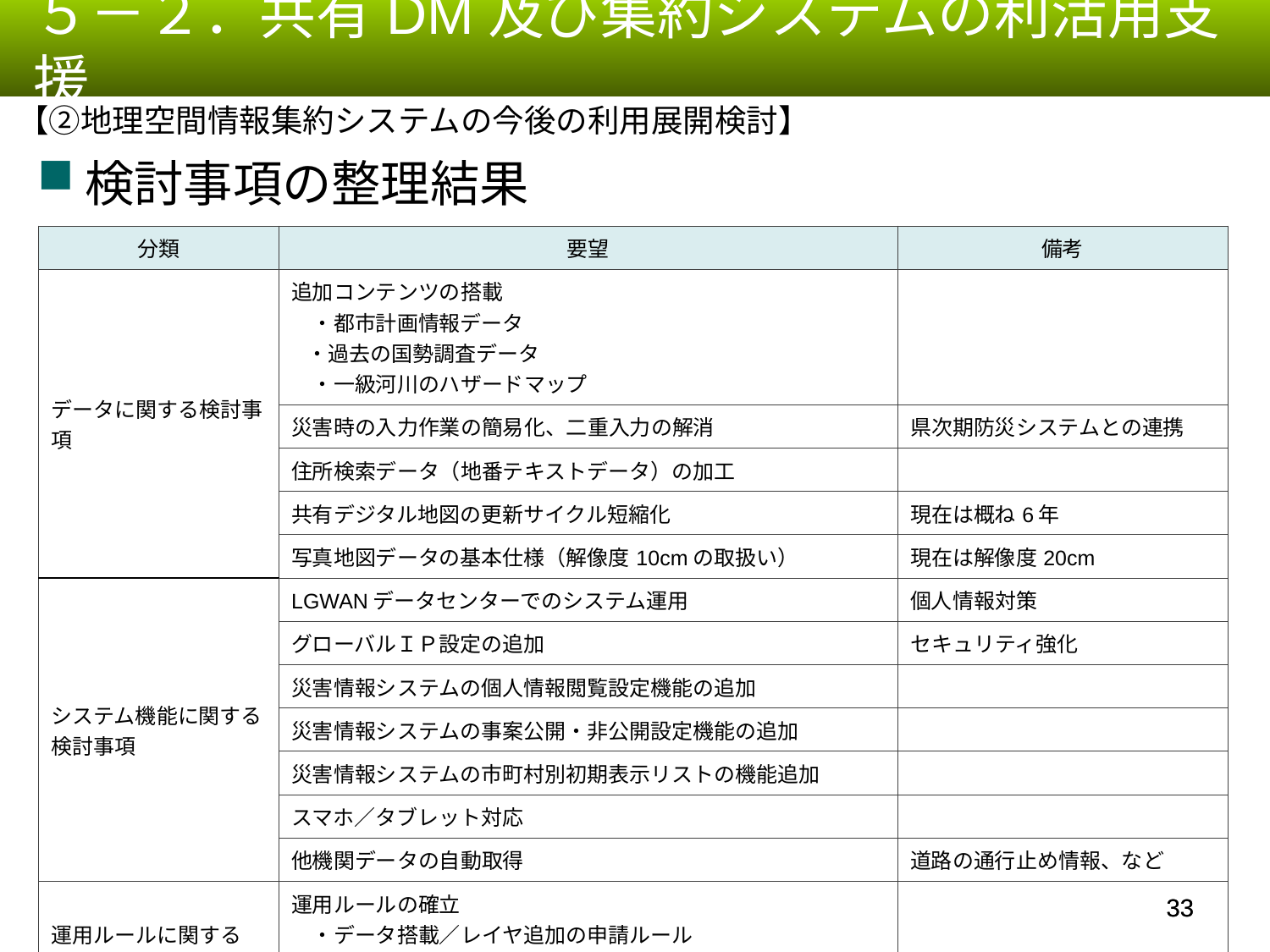

５－２．共有DM及び集約システムの利活用支援
【②地理空間情報集約システムの今後の利用展開検討】
検討事項の整理結果
| 分類 | 要望 | 備考 |
| --- | --- | --- |
| データに関する検討事項 | 追加コンテンツの搭載 　・都市計画情報データ ・過去の国勢調査データ 　・一級河川のハザードマップ |  |
|  | 災害時の入力作業の簡易化、二重入力の解消 | 県次期防災システムとの連携 |
|  | 住所検索データ（地番テキストデータ）の加工 |  |
|  | 共有デジタル地図の更新サイクル短縮化 | 現在は概ね6年 |
|  | 写真地図データの基本仕様（解像度10cmの取扱い） | 現在は解像度20cm |
| システム機能に関する 検討事項 | LGWANデータセンターでのシステム運用 | 個人情報対策 |
|  | グローバルＩＰ設定の追加 | セキュリティ強化 |
|  | 災害情報システムの個人情報閲覧設定機能の追加 |  |
|  | 災害情報システムの事案公開・非公開設定機能の追加 |  |
|  | 災害情報システムの市町村別初期表示リストの機能追加 |  |
|  | スマホ／タブレット対応 |  |
|  | 他機関データの自動取得 | 道路の通行止め情報、など |
| 運用ルールに関する 検討事項 | 運用ルールの確立 　・データ搭載／レイヤ追加の申請ルール 　・ユーザ追加申請ルール 　・機能利用申請書の作成・運用 |  |
33
33